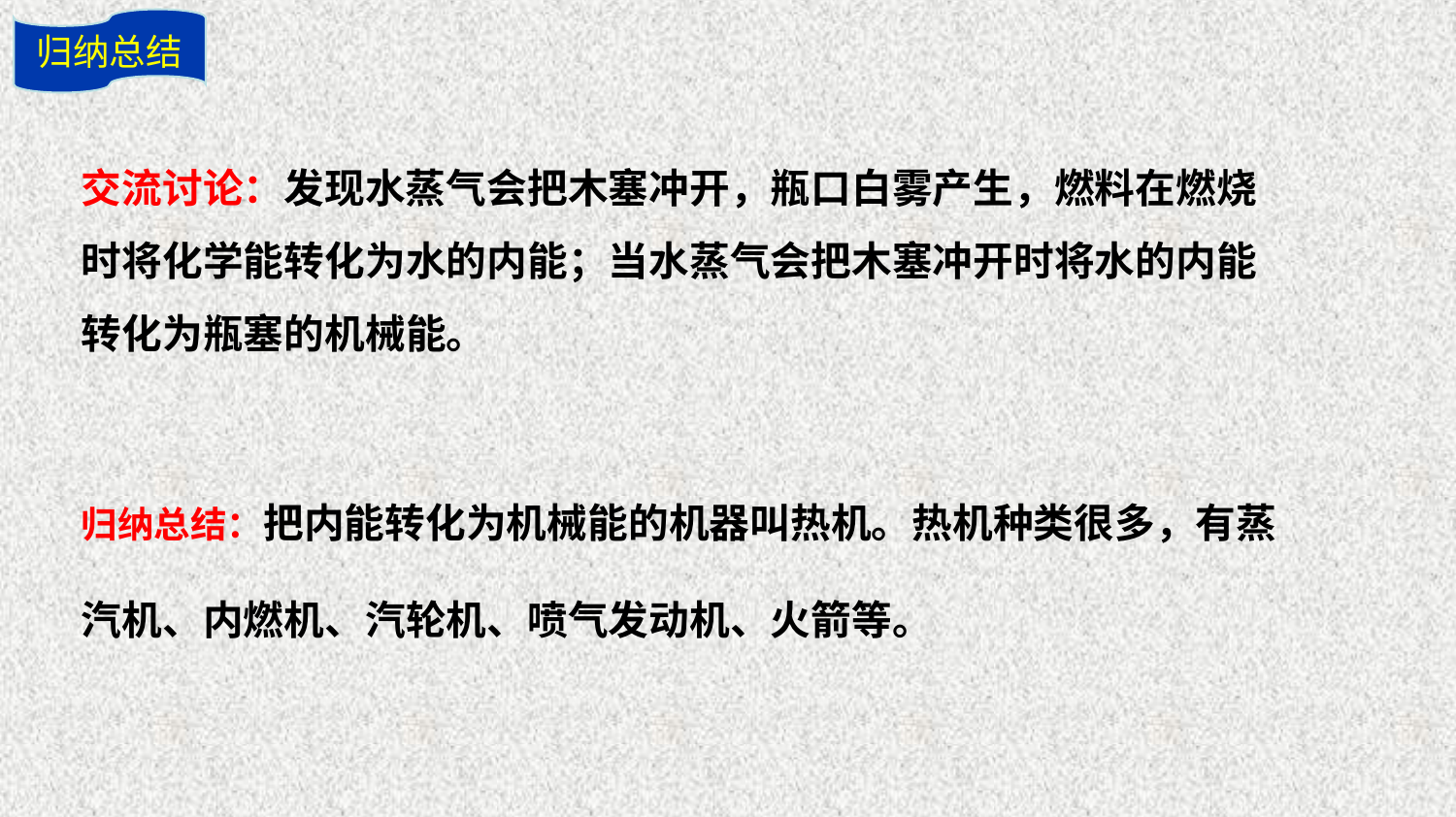

归纳总结
交流讨论：发现水蒸气会把木塞冲开，瓶口白雾产生，燃料在燃烧时将化学能转化为水的内能；当水蒸气会把木塞冲开时将水的内能转化为瓶塞的机械能。
归纳总结：把内能转化为机械能的机器叫热机。热机种类很多，有蒸汽机、内燃机、汽轮机、喷气发动机、火箭等。